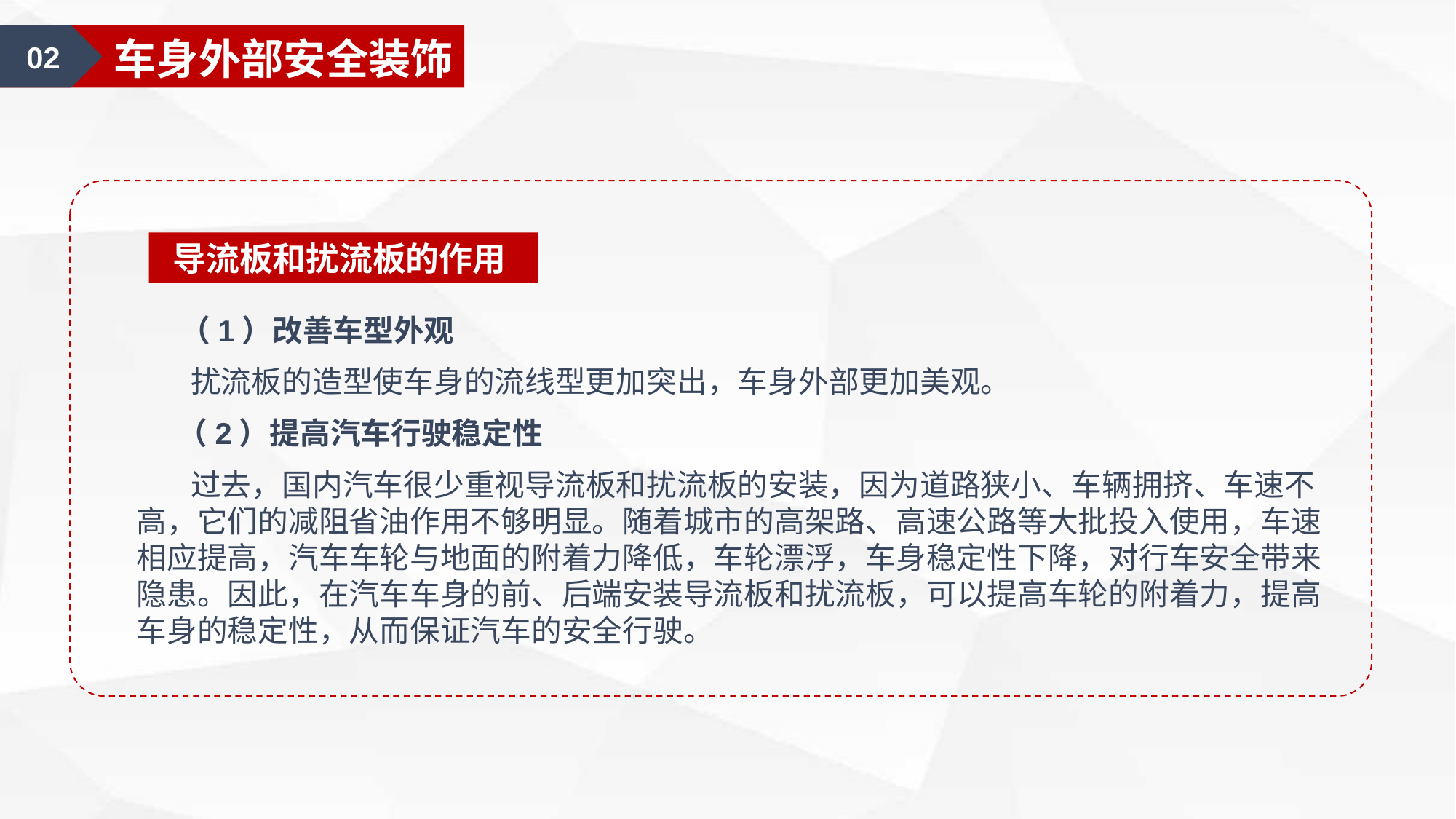

02
车身外部安全装饰

导流板和扰流板的作用
      （1）改善车型外观
       扰流板的造型使车身的流线型更加突出，车身外部更加美观。
     （2）提高汽车行驶稳定性
       过去，国内汽车很少重视导流板和扰流板的安装，因为道路狭小、车辆拥挤、车速不高，它们的减阻省油作用不够明显。随着城市的高架路、高速公路等大批投入使用，车速相应提高，汽车车轮与地面的附着力降低，车轮漂浮，车身稳定性下降，对行车安全带来隐患。因此，在汽车车身的前、后端安装导流板和扰流板，可以提高车轮的附着力，提高车身的稳定性，从而保证汽车的安全行驶。